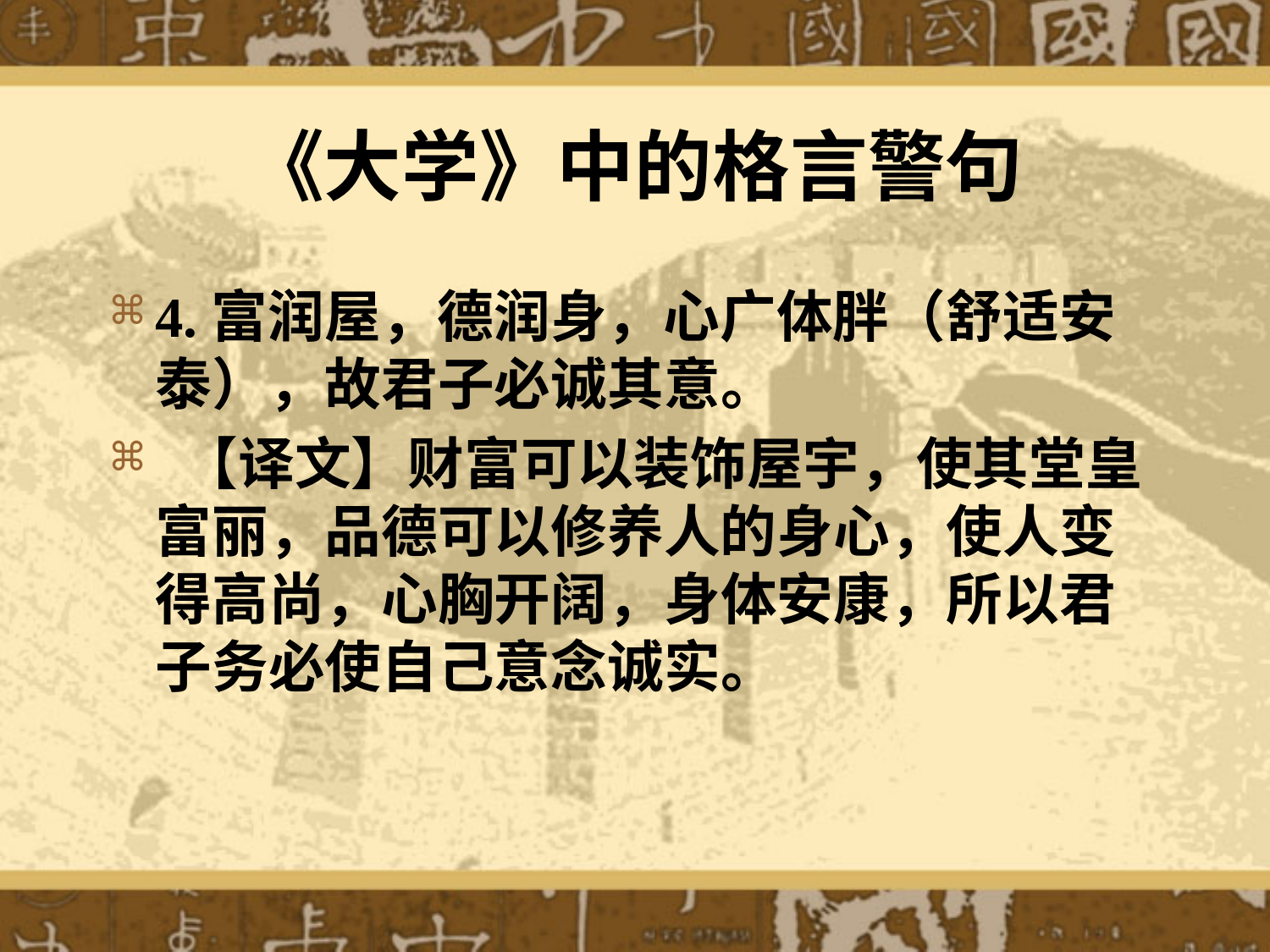

# 《大学》中的格言警句
4.富润屋，德润身，心广体胖（舒适安泰），故君子必诚其意。
 【译文】财富可以装饰屋宇，使其堂皇富丽，品德可以修养人的身心，使人变得高尚，心胸开阔，身体安康，所以君子务必使自己意念诚实。